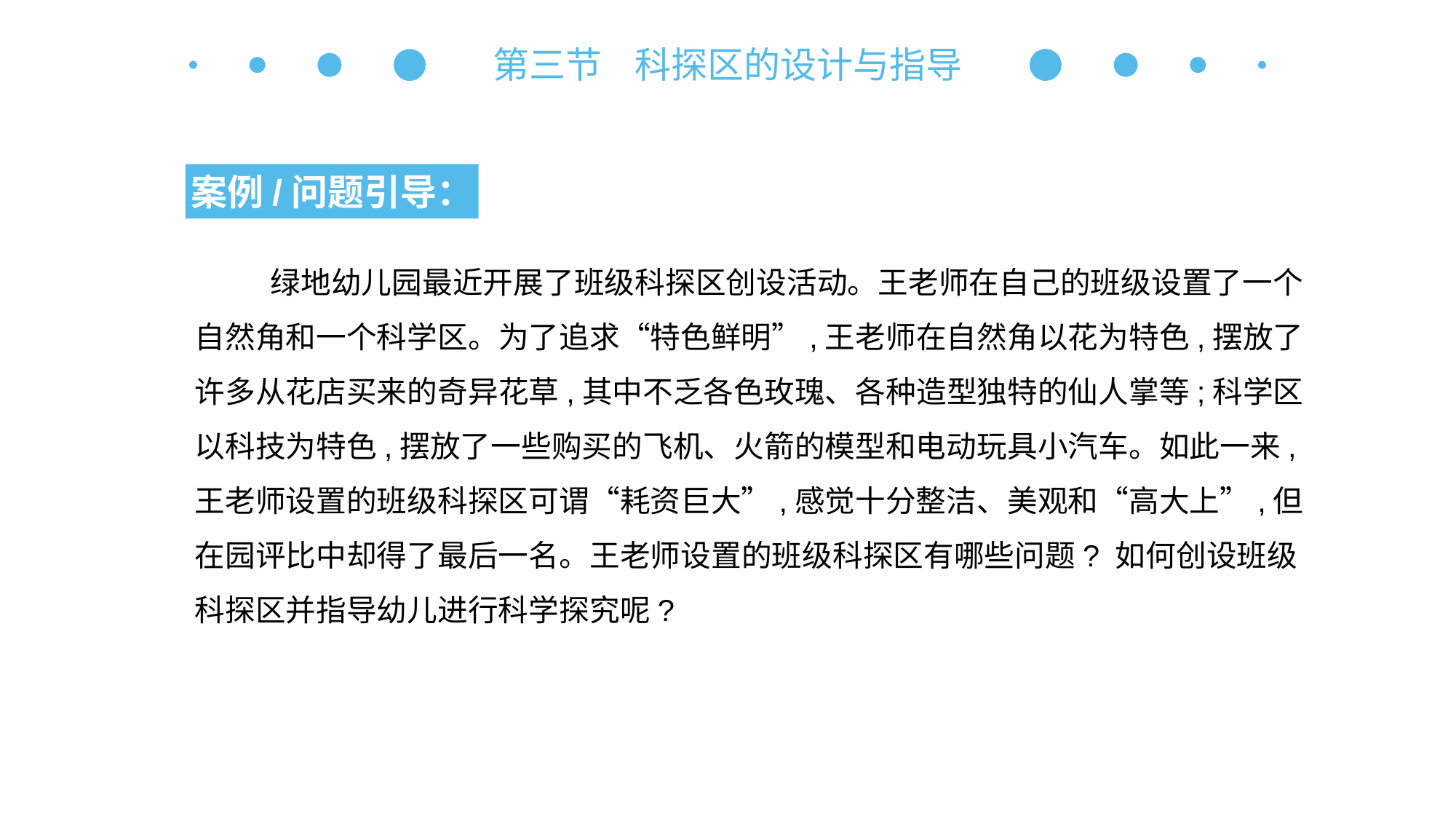

第三节    科探区的设计与指导

案例/问题引导：
绿地幼儿园最近开展了班级科探区创设活动。王老师在自己的班级设置了一个自然角和一个科学区。为了追求“特色鲜明”,王老师在自然角以花为特色,摆放了许多从花店买来的奇异花草,其中不乏各色玫瑰、各种造型独特的仙人掌等;科学区以科技为特色,摆放了一些购买的飞机、火箭的模型和电动玩具小汽车。如此一来,王老师设置的班级科探区可谓“耗资巨大”,感觉十分整洁、美观和“高大上”,但在园评比中却得了最后一名。王老师设置的班级科探区有哪些问题? 如何创设班级科探区并指导幼儿进行科学探究呢?